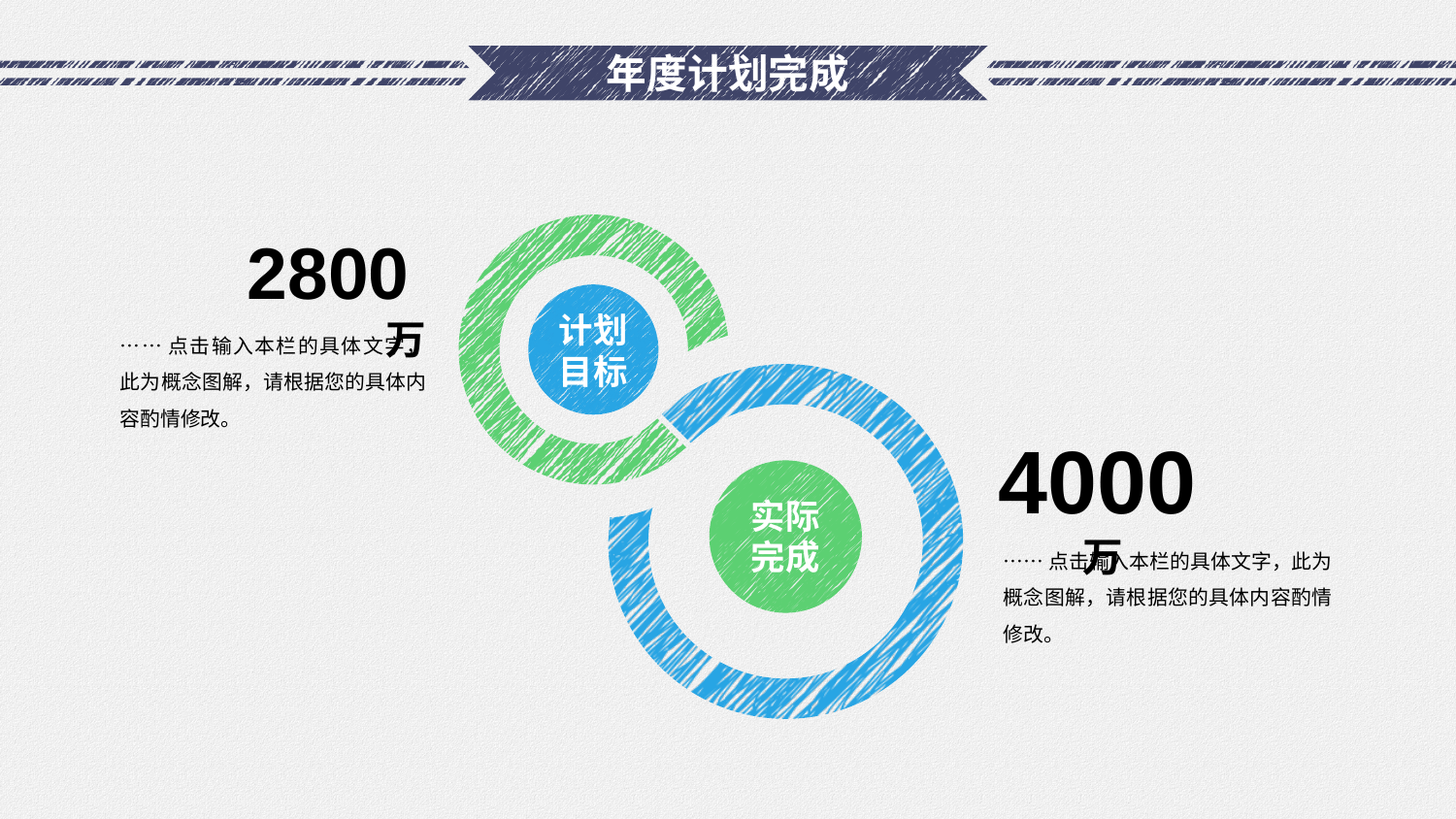

# 年度计划完成

2800万

计划目标
……点击输入本栏的具体文字，此为概念图解，请根据您的具体内容酌情修改。

4000万

实际完成
……点击输入本栏的具体文字，此为概念图解，请根据您的具体内容酌情修改。